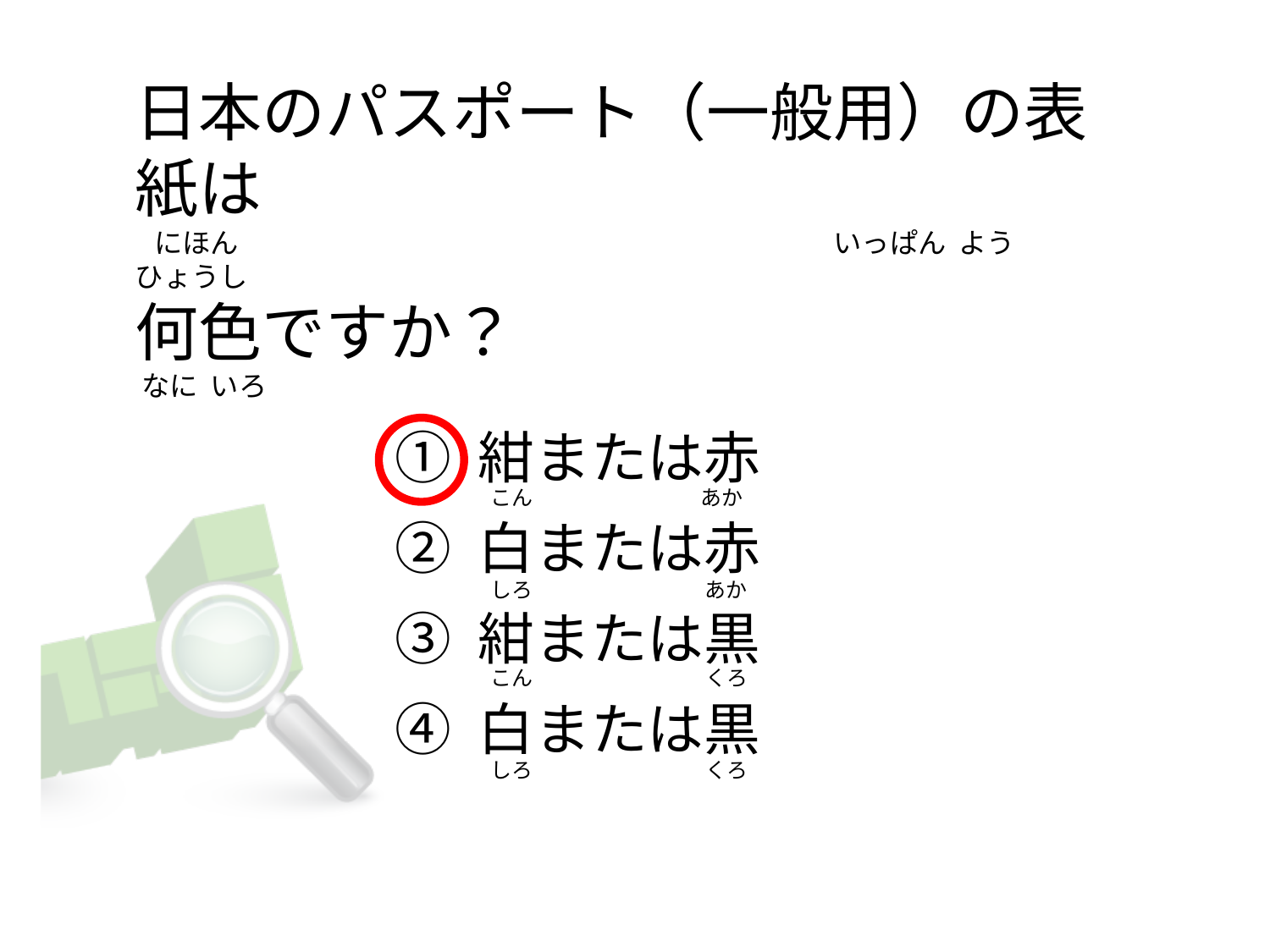

# 日本のパスポート（一般用）の表紙は    にほん   　　　　　　　　　　　　　　　　　　　　  いっぱん  よう              ひょうし 何色ですか？  なに  いろ
① 紺または赤
② 白または赤
③ 紺または黒
④ 白または黒

 こん                                    あか
 しろ                                     あか
  こん                                     くろ
  しろ                                     くろ